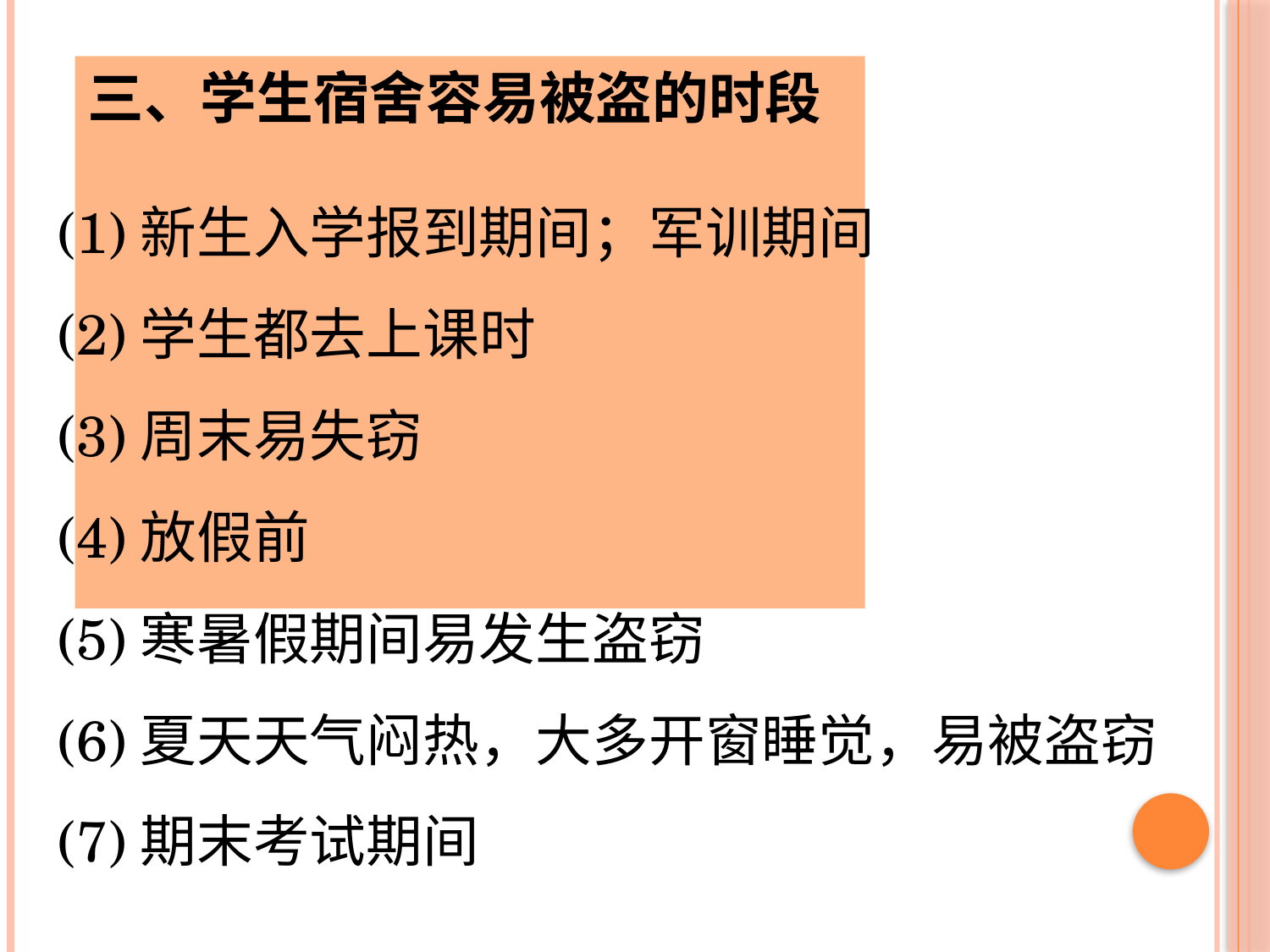

三、学生宿舍容易被盗的时段
(1)新生入学报到期间；军训期间
(2)学生都去上课时
(3)周末易失窃
(4)放假前
(5)寒暑假期间易发生盗窃
(6)夏天天气闷热，大多开窗睡觉，易被盗窃
(7)期末考试期间